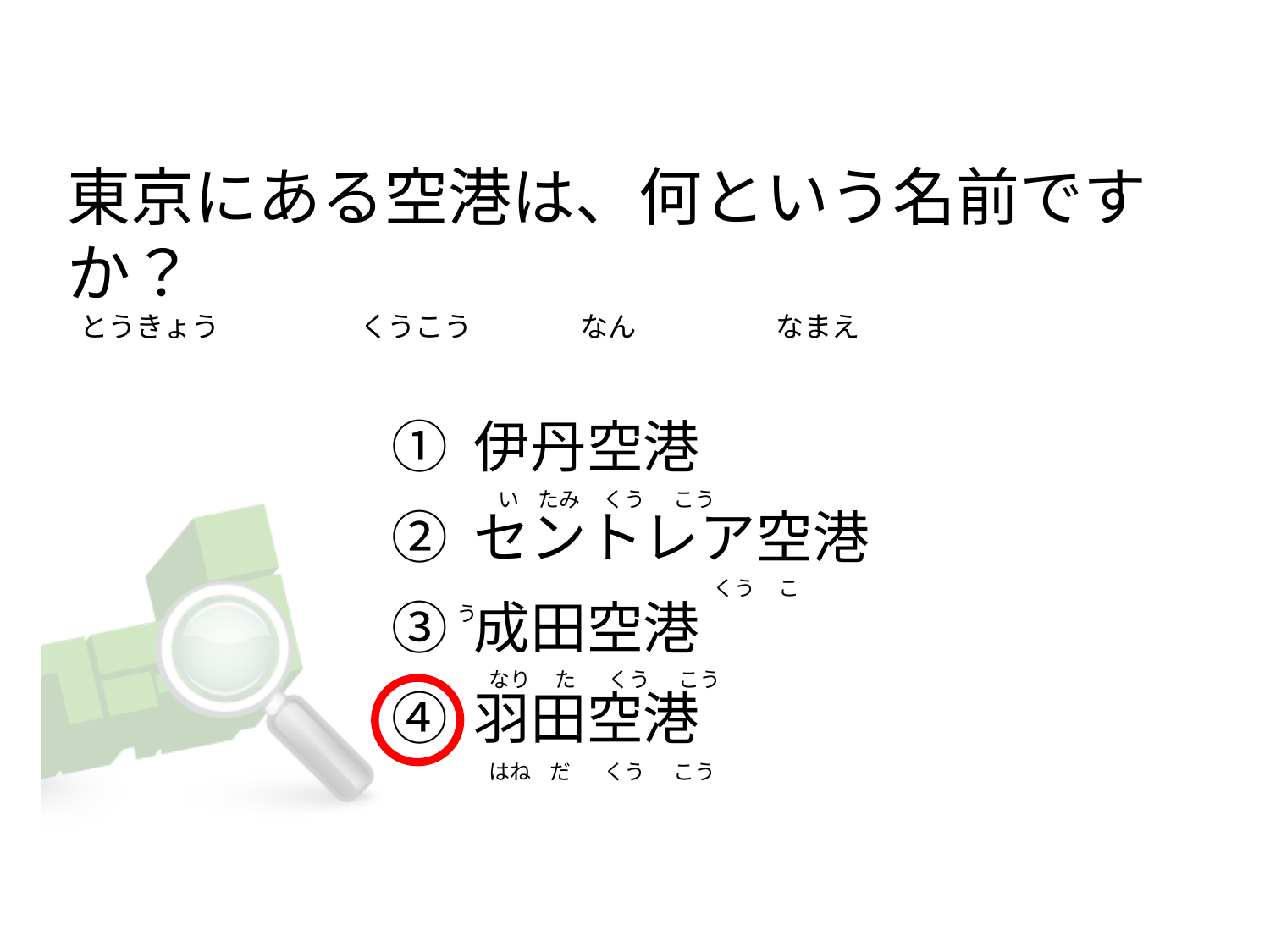

# 東京にある空港は、何という名前ですか？   とうきょう                      くうこう                 なん                      なまえ
① 伊丹空港
② セントレア空港
③ 成田空港
④ 羽田空港
      い    たみ     くう      こう
                                                      くう     こう
    なり     た       くう      こう

    はね    だ       くう      こう